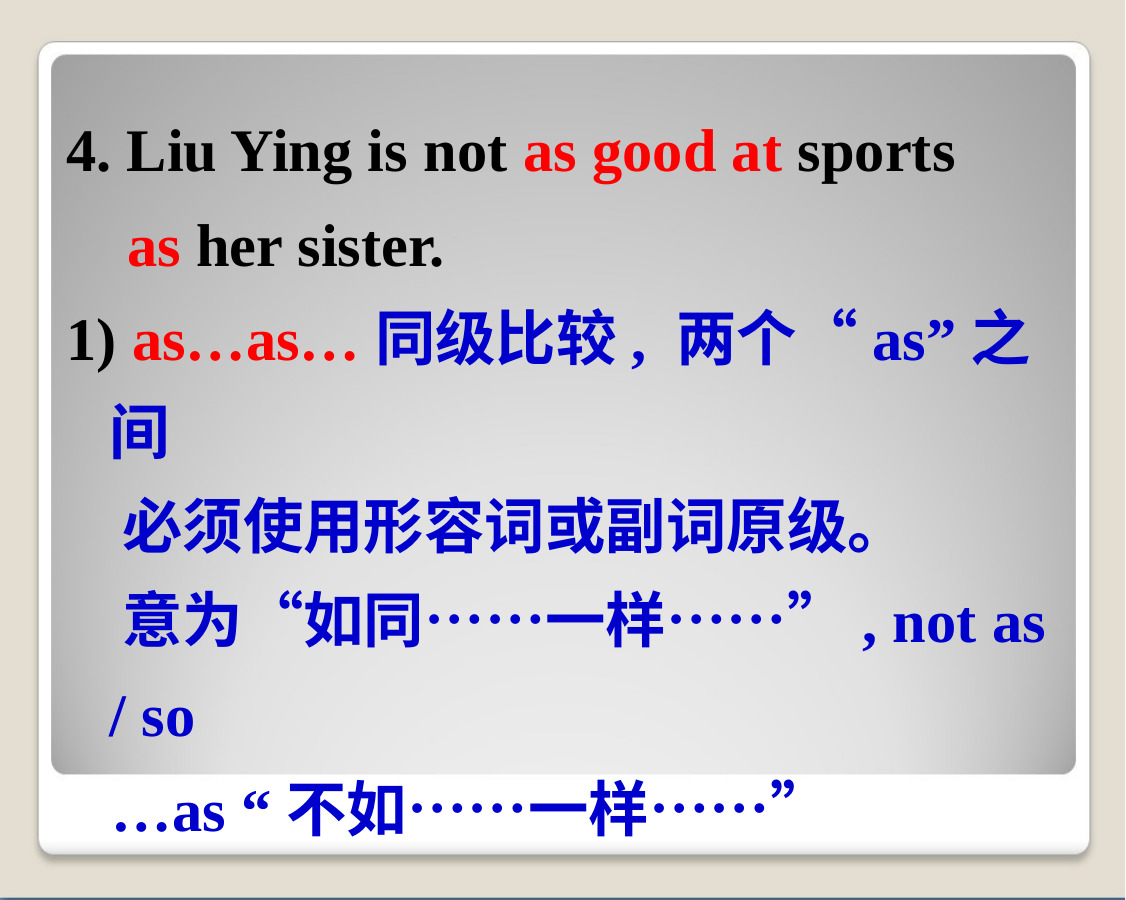

4. Liu Ying is not as good at sports
    as her sister.
1) as…as…同级比较, 两个“as”之间
   必须使用形容词或副词原级。
   意为“如同……一样……”, not as / so
   …as “不如……一样……”